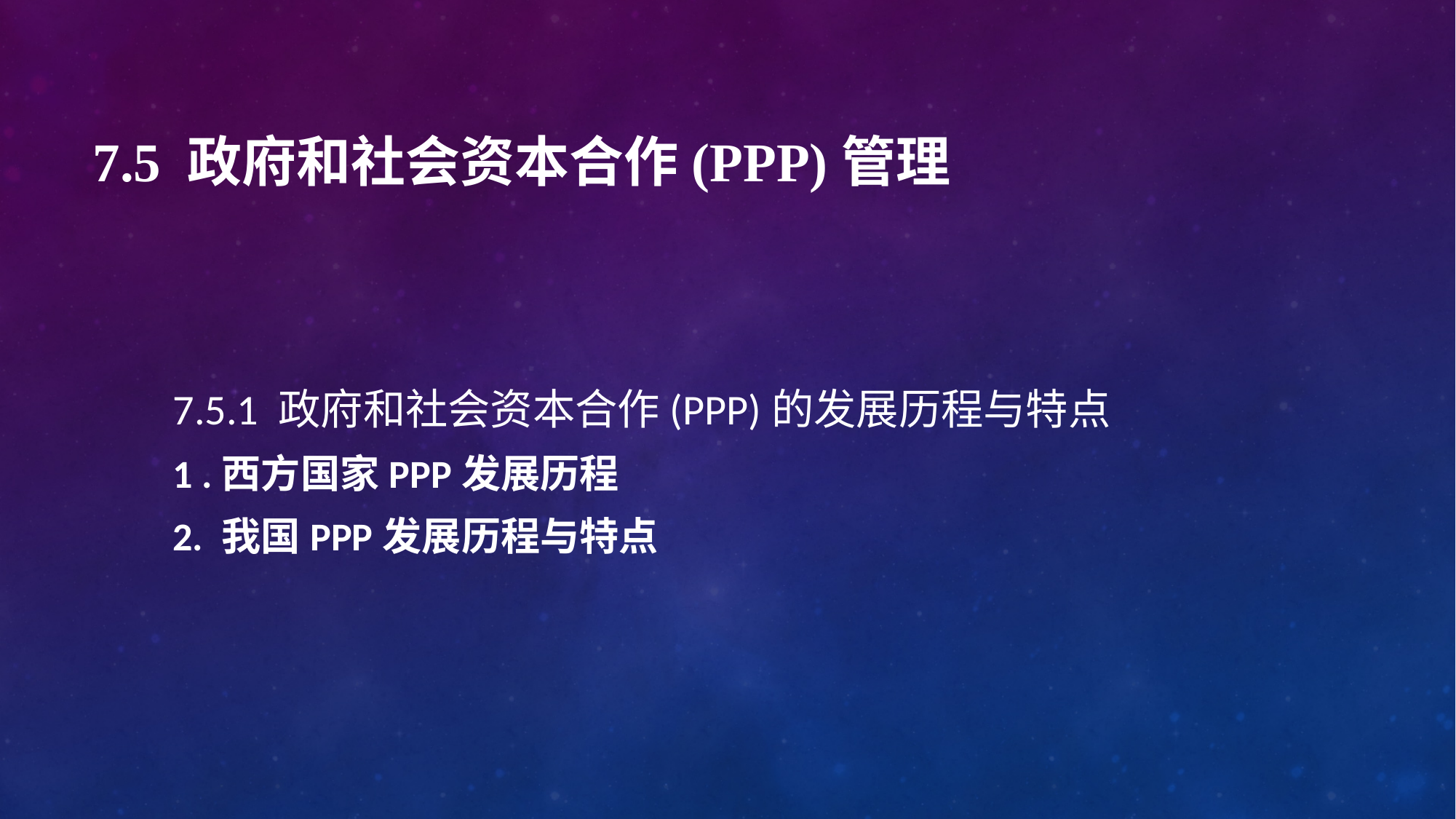

# 7.5 政府和社会资本合作(PPP)管理
7.5.1 政府和社会资本合作(PPP)的发展历程与特点
1 .西方国家PPP发展历程
2. 我国PPP发展历程与特点